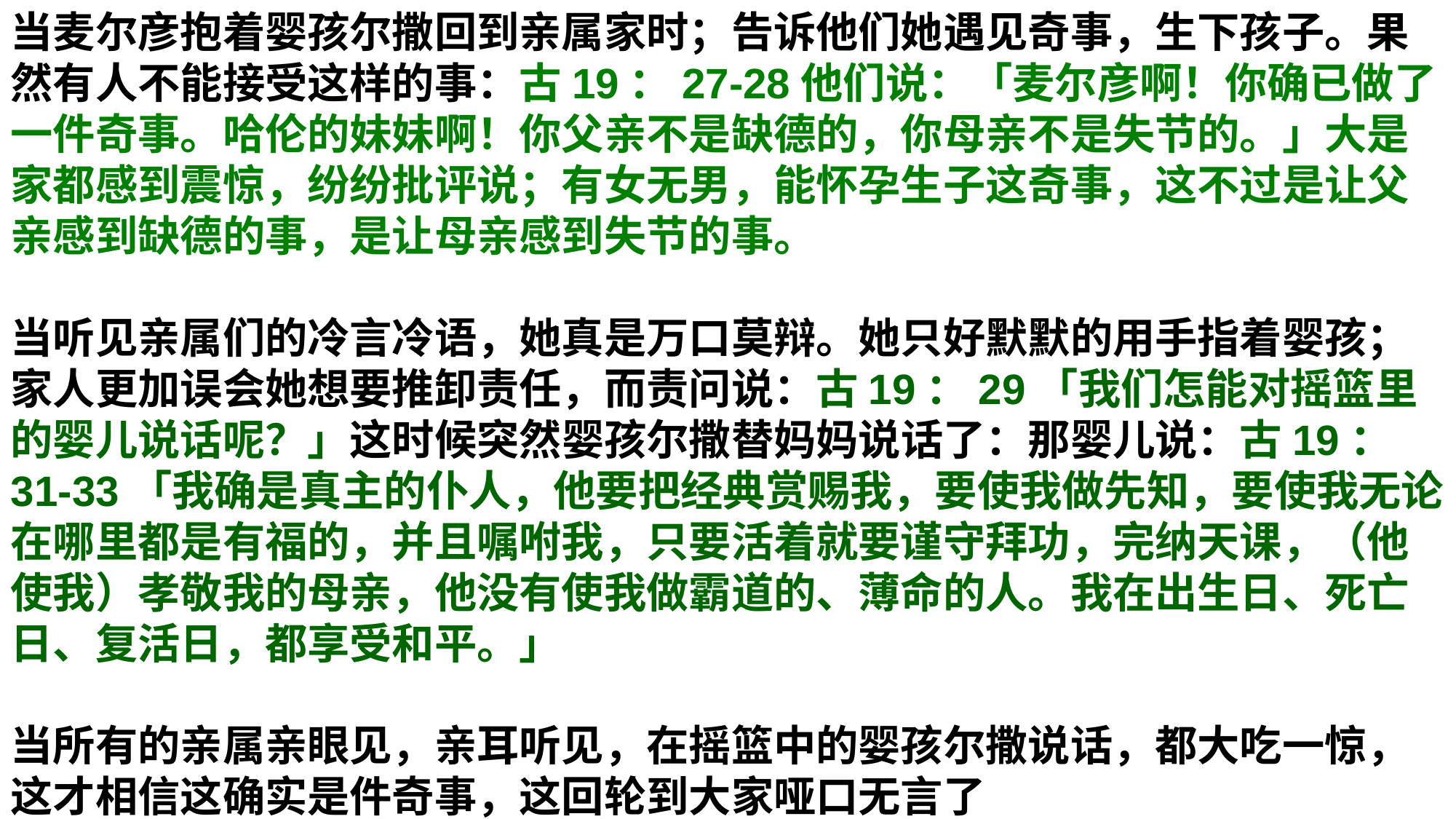

当麦尔彦抱着婴孩尔撒回到亲属家时；告诉他们她遇见奇事，生下孩子。果然有人不能接受这样的事：古19：27-28他们说：「麦尔彦啊！你确已做了一件奇事。哈伦的妹妹啊！你父亲不是缺德的，你母亲不是失节的。」大是家都感到震惊，纷纷批评说；有女无男，能怀孕生子这奇事，这不过是让父亲感到缺德的事，是让母亲感到失节的事。

当听见亲属们的冷言冷语，她真是万口莫辩。她只好默默的用手指着婴孩；家人更加误会她想要推卸责任，而责问说：古19：29「我们怎能对摇篮里的婴儿说话呢？」这时候突然婴孩尔撒替妈妈说话了：那婴儿说：古19：31-33「我确是真主的仆人，他要把经典赏赐我，要使我做先知，要使我无论在哪里都是有福的，并且嘱咐我，只要活着就要谨守拜功，完纳天课，（他使我）孝敬我的母亲，他没有使我做霸道的、薄命的人。我在出生日、死亡日、复活日，都享受和平。」

当所有的亲属亲眼见，亲耳听见，在摇篮中的婴孩尔撒说话，都大吃一惊，这才相信这确实是件奇事，这回轮到大家哑口无言了